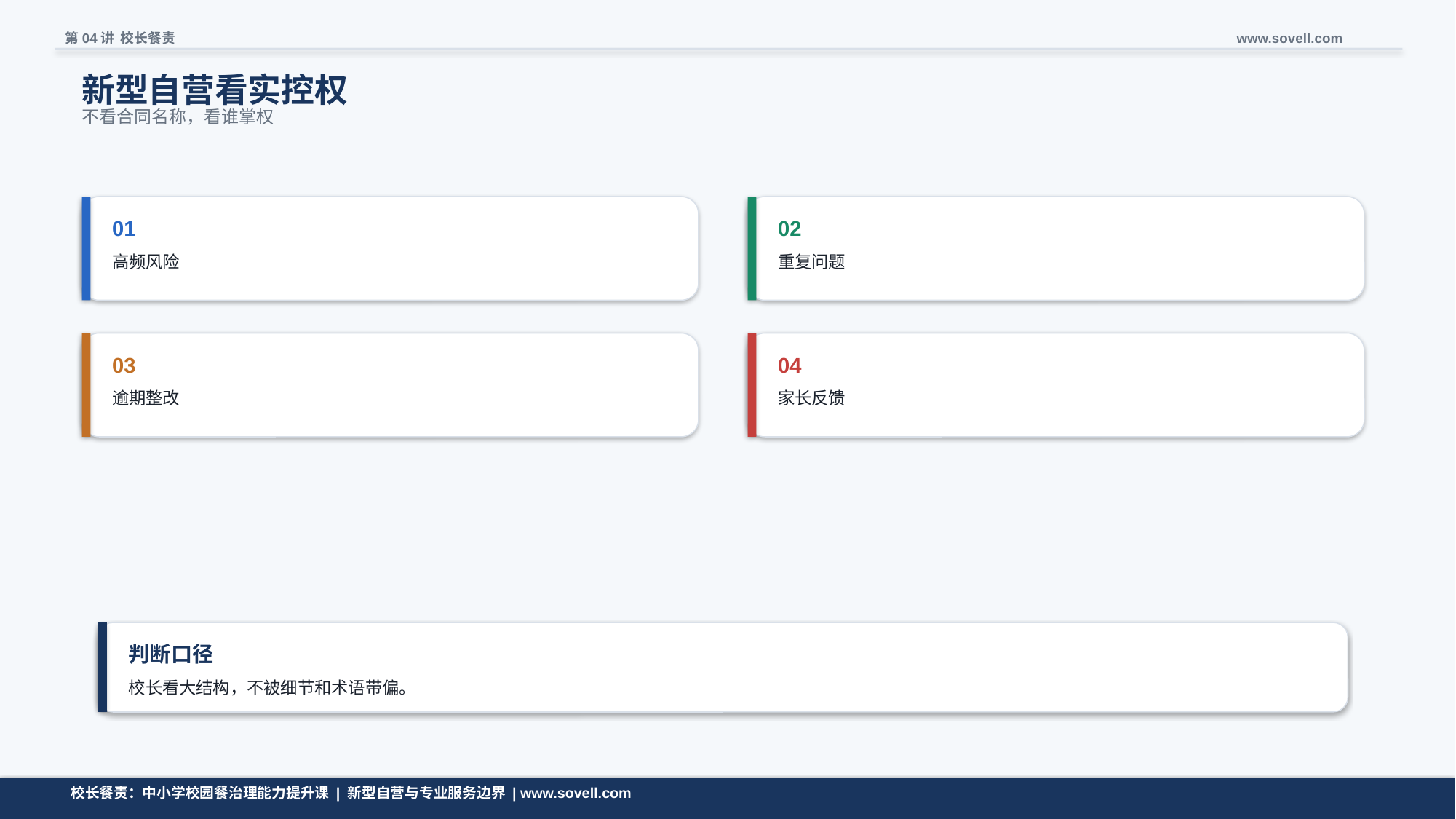

第04讲  校长餐责
www.sovell.com

新型自营看实控权
不看合同名称，看谁掌权

01
02
高频风险
重复问题

03
04
逾期整改
家长反馈

判断口径
校长看大结构，不被细节和术语带偏。

清单不是越长越好，而是要帮助校长快速判断。
校长餐责：中小学校园餐治理能力提升课 | 新型自营与专业服务边界 | www.sovell.com